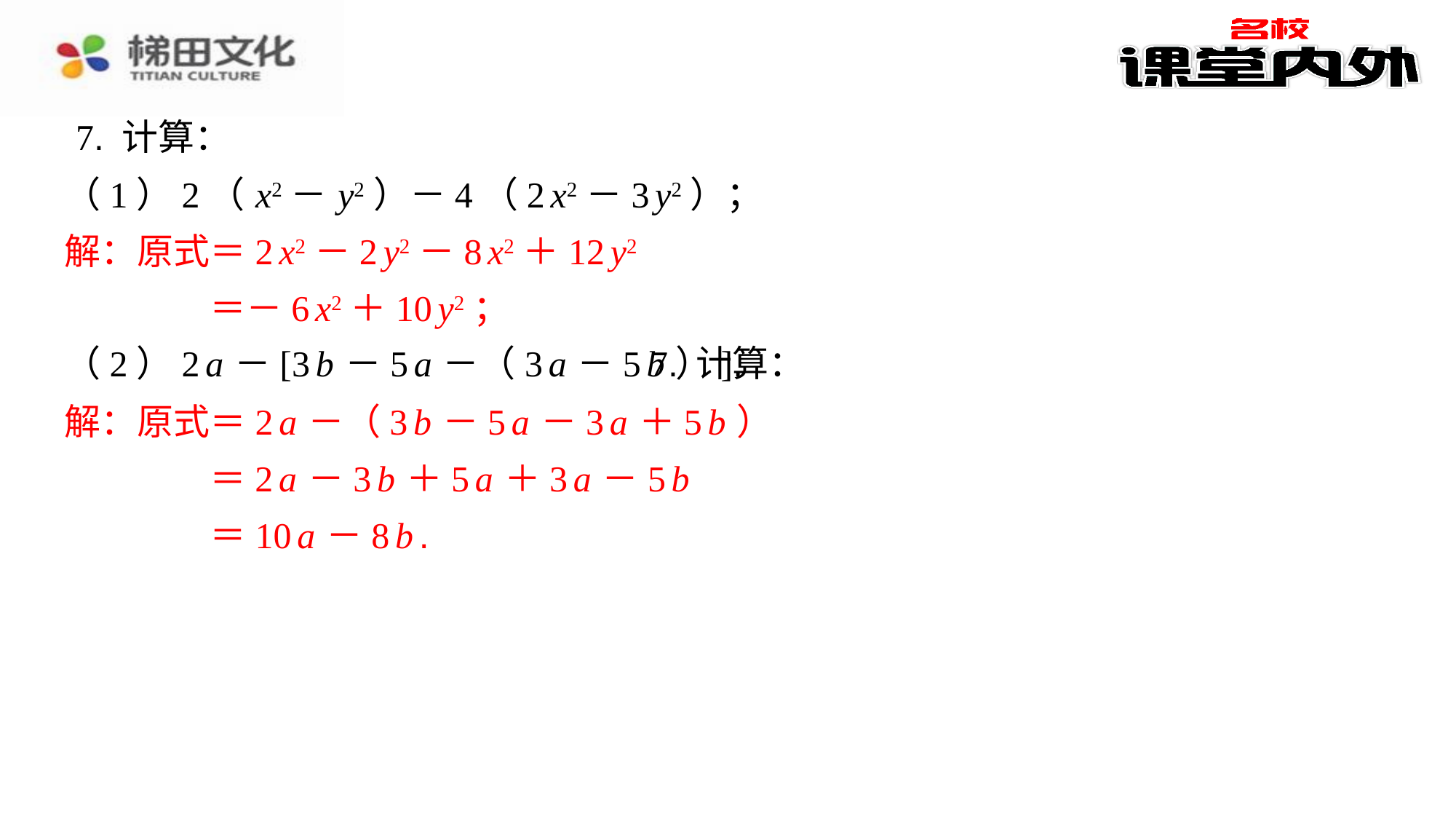

7. 计算：
（1）2（ x2－ y2）－4（2 x2－3 y2）；
解：原式＝2 x2－2 y2－8 x2＋12 y2
＝－6 x2＋10 y2；
（2）2 a －[3 b －5 a －（3 a －5 b ）].
解：原式＝2 a －（3 b －5 a －3 a ＋5 b ）
＝2 a －3 b ＋5 a ＋3 a －5 b
＝10 a －8 b .
解：原式＝2 x2－2 y2－8 x2＋12 y2
＝－6 x2＋10 y2；
7. 计算：
解：原式＝2 a －（3 b －5 a －3 a ＋5 b ）
＝2 a －3 b ＋5 a ＋3 a －5 b
＝10 a －8 b .